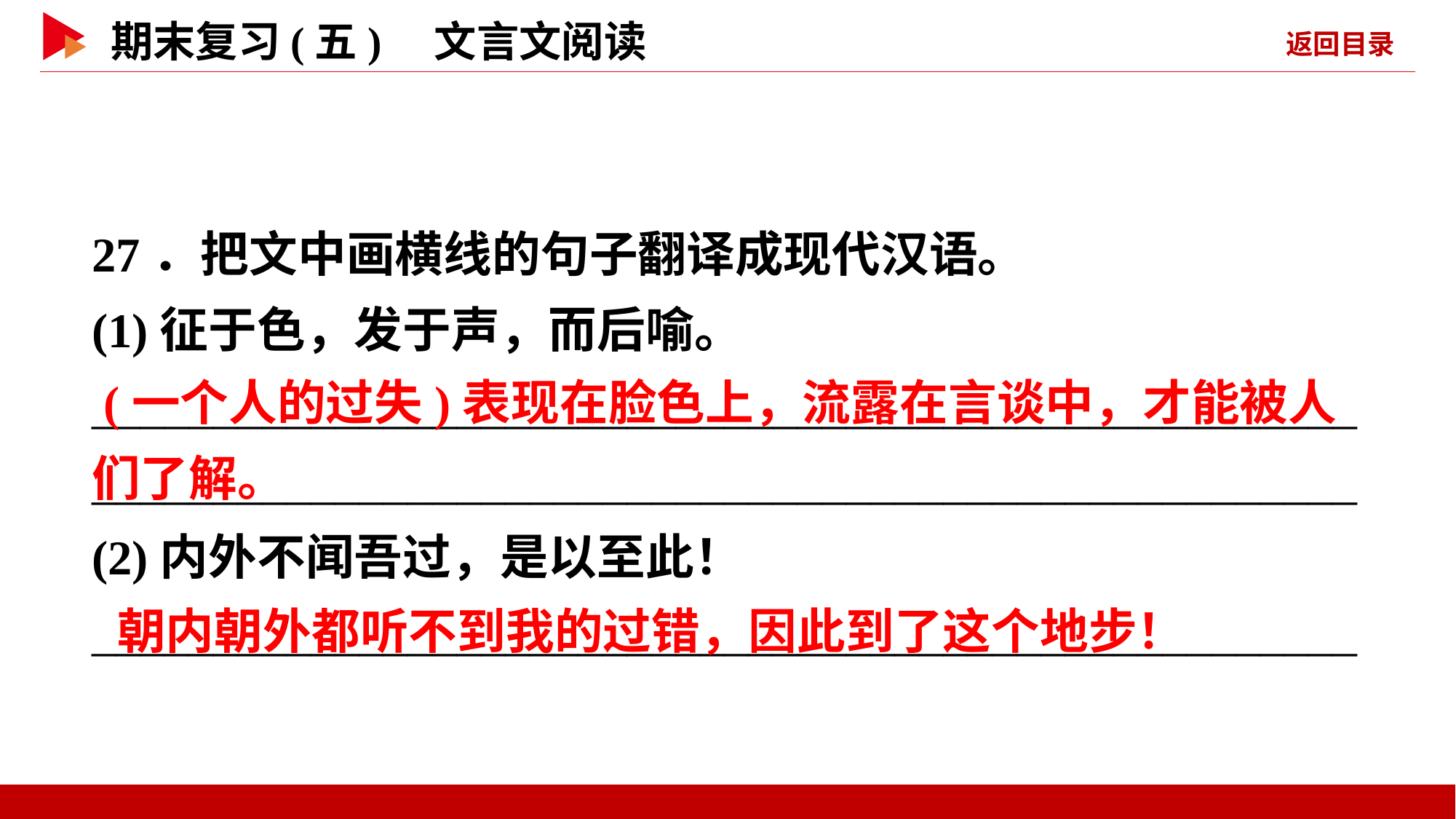

27．把文中画横线的句子翻译成现代汉语。
(1)征于色，发于声，而后喻。
________________________________________________________________________________________________________
(2)内外不闻吾过，是以至此！
____________________________________________________
 (一个人的过失)表现在脸色上，流露在言谈中，才能被人们了解。
 朝内朝外都听不到我的过错，因此到了这个地步！